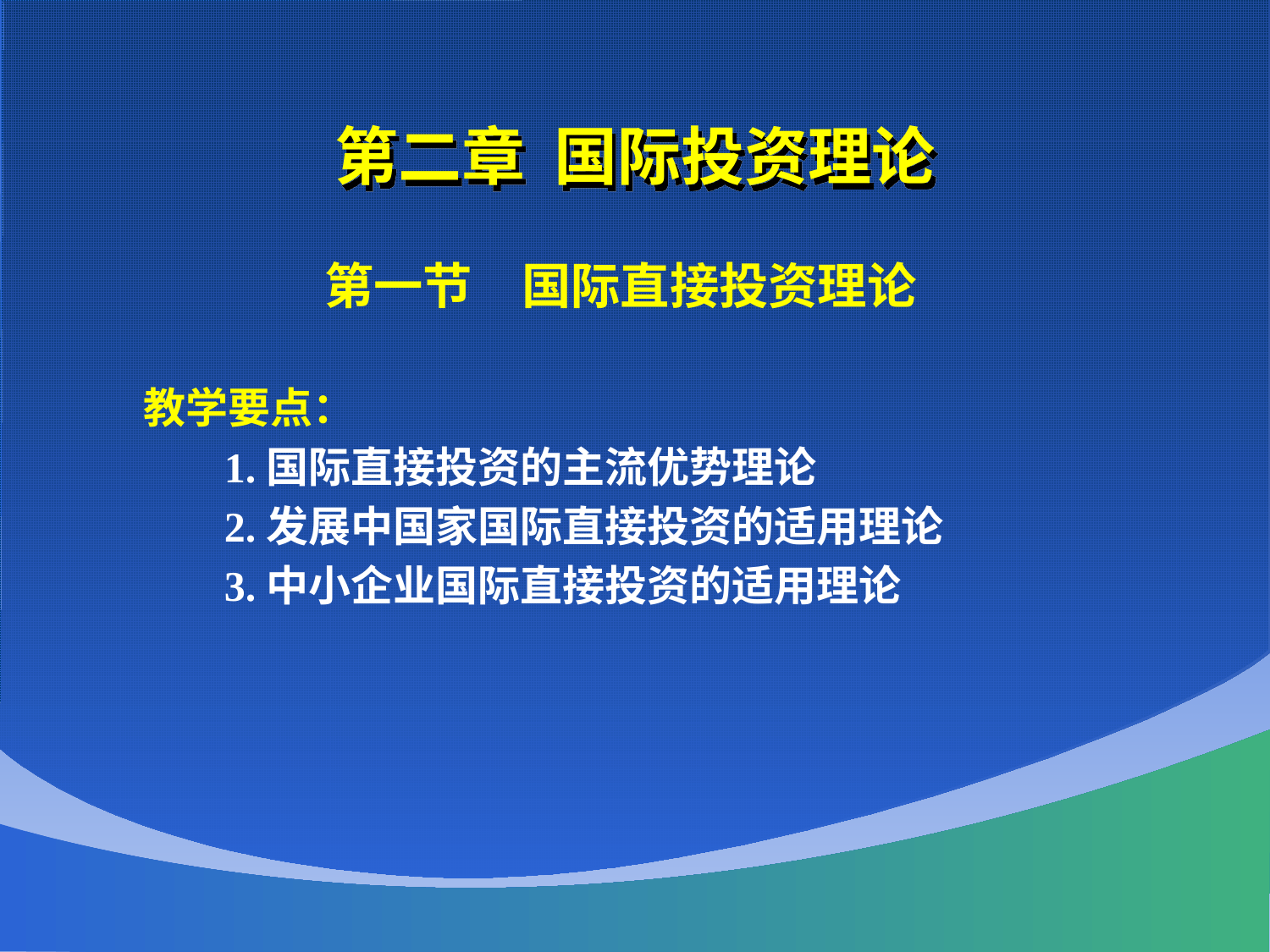

# 第二章  国际投资理论
                         第一节　国际直接投资理论

      教学要点：
              1.国际直接投资的主流优势理论
              2.发展中国家国际直接投资的适用理论
              3.中小企业国际直接投资的适用理论